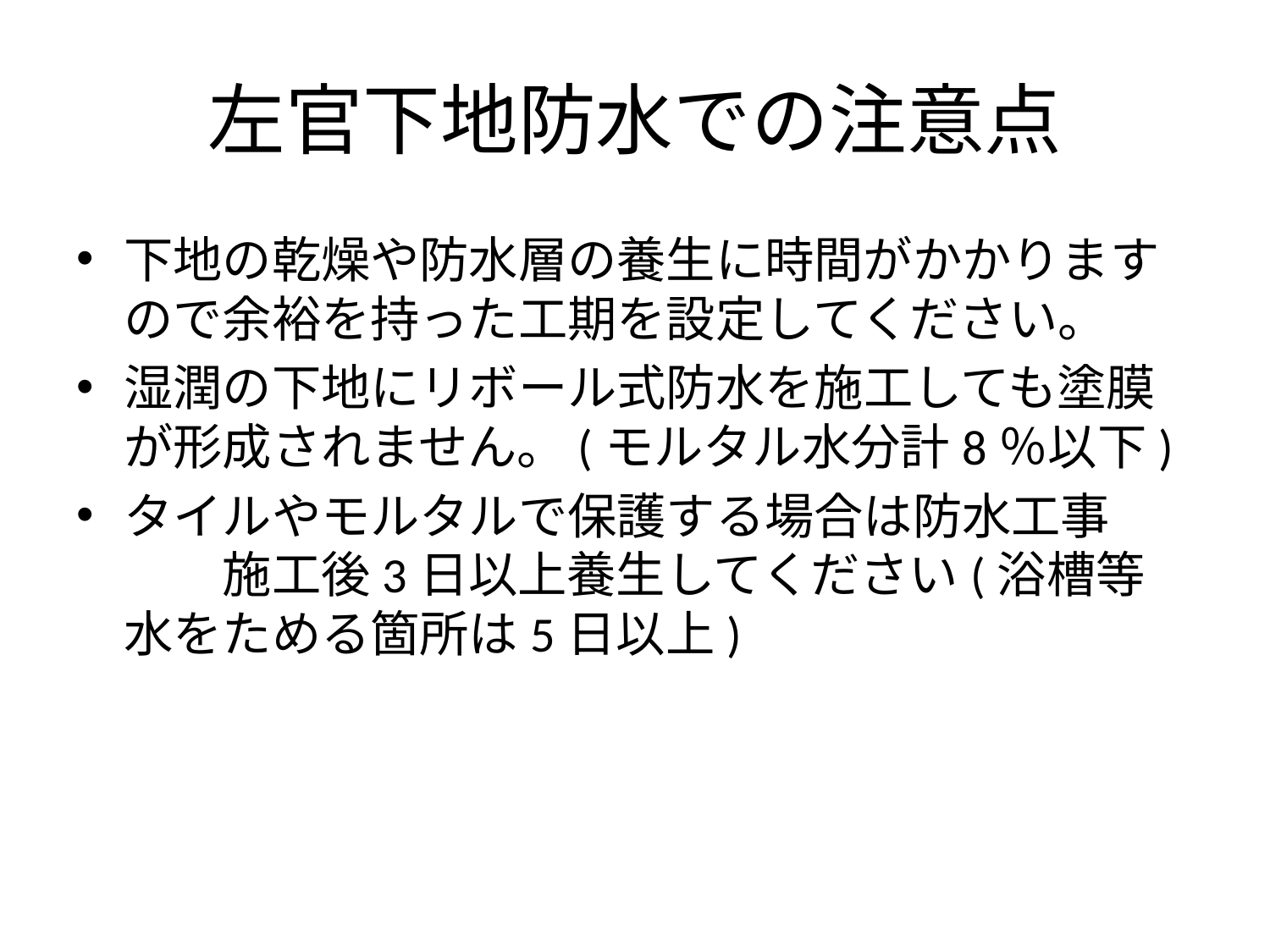

# 左官下地防水での注意点
下地の乾燥や防水層の養生に時間がかかりますので余裕を持った工期を設定してください。
湿潤の下地にリボール式防水を施工しても塗膜が形成されません。(モルタル水分計8％以下)
タイルやモルタルで保護する場合は防水工事　　　施工後3日以上養生してください(浴槽等水をためる箇所は5日以上)